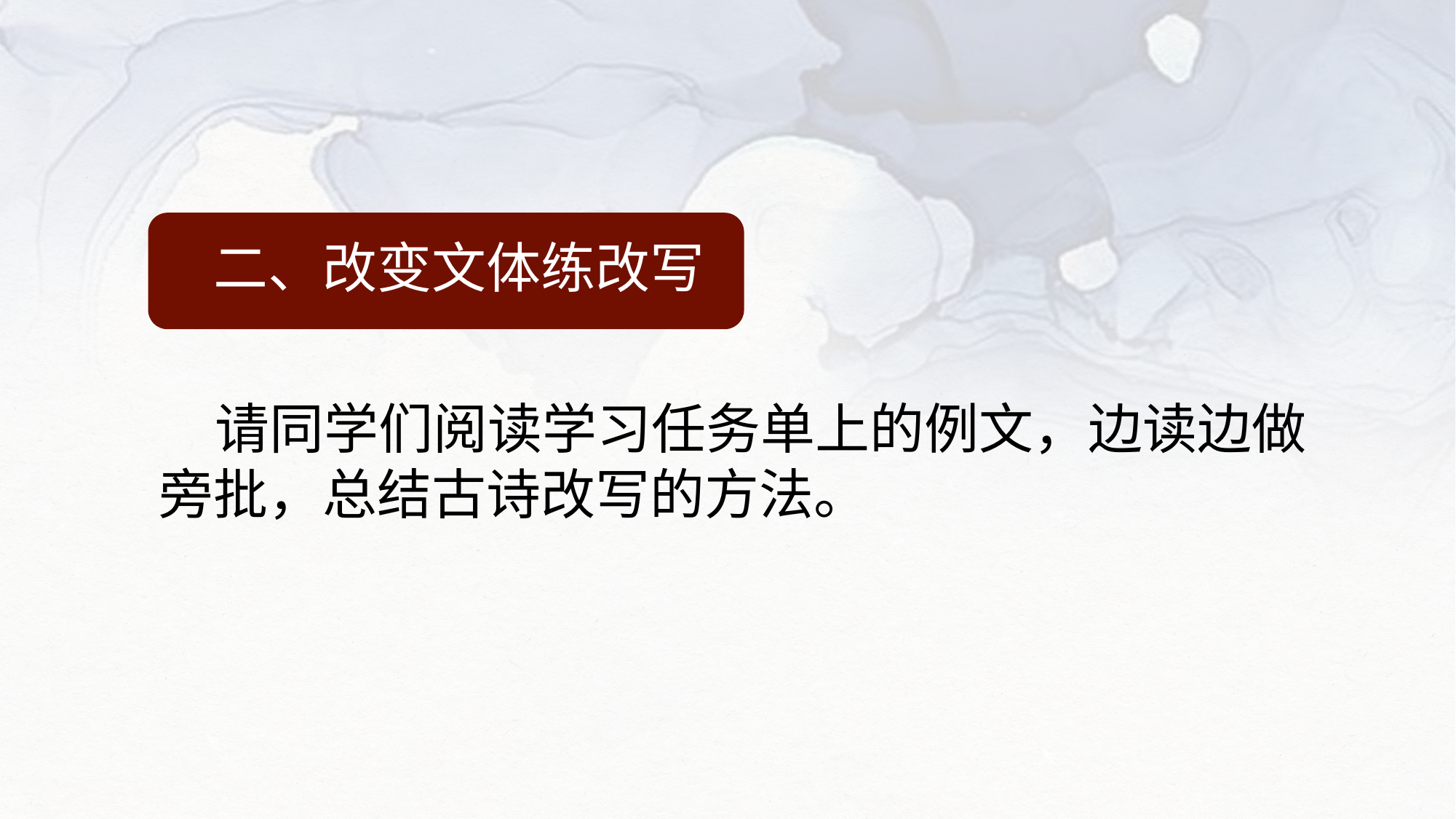

二、改变文体练改写

        请同学们阅读学习任务单上的例文，边读边做旁批，总结古诗改写的方法。